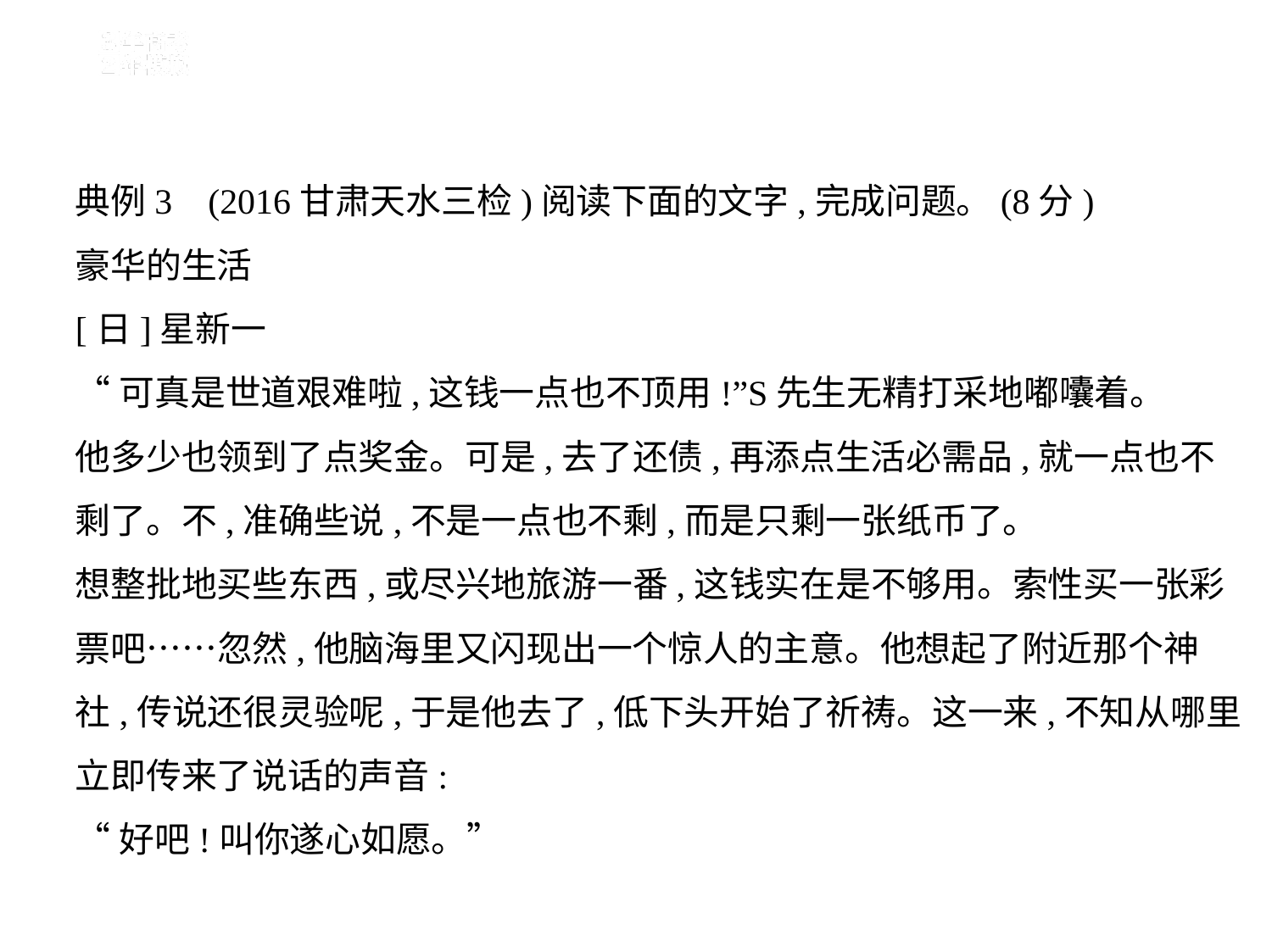

典例3    (2016甘肃天水三检)阅读下面的文字,完成问题。(8分)
豪华的生活
[日]星新一
“可真是世道艰难啦,这钱一点也不顶用!”S先生无精打采地嘟囔着。
他多少也领到了点奖金。可是,去了还债,再添点生活必需品,就一点也不
剩了。不,准确些说,不是一点也不剩,而是只剩一张纸币了。
想整批地买些东西,或尽兴地旅游一番,这钱实在是不够用。索性买一张彩
票吧……忽然,他脑海里又闪现出一个惊人的主意。他想起了附近那个神
社,传说还很灵验呢,于是他去了,低下头开始了祈祷。这一来,不知从哪里
立即传来了说话的声音:
“好吧!叫你遂心如愿。”